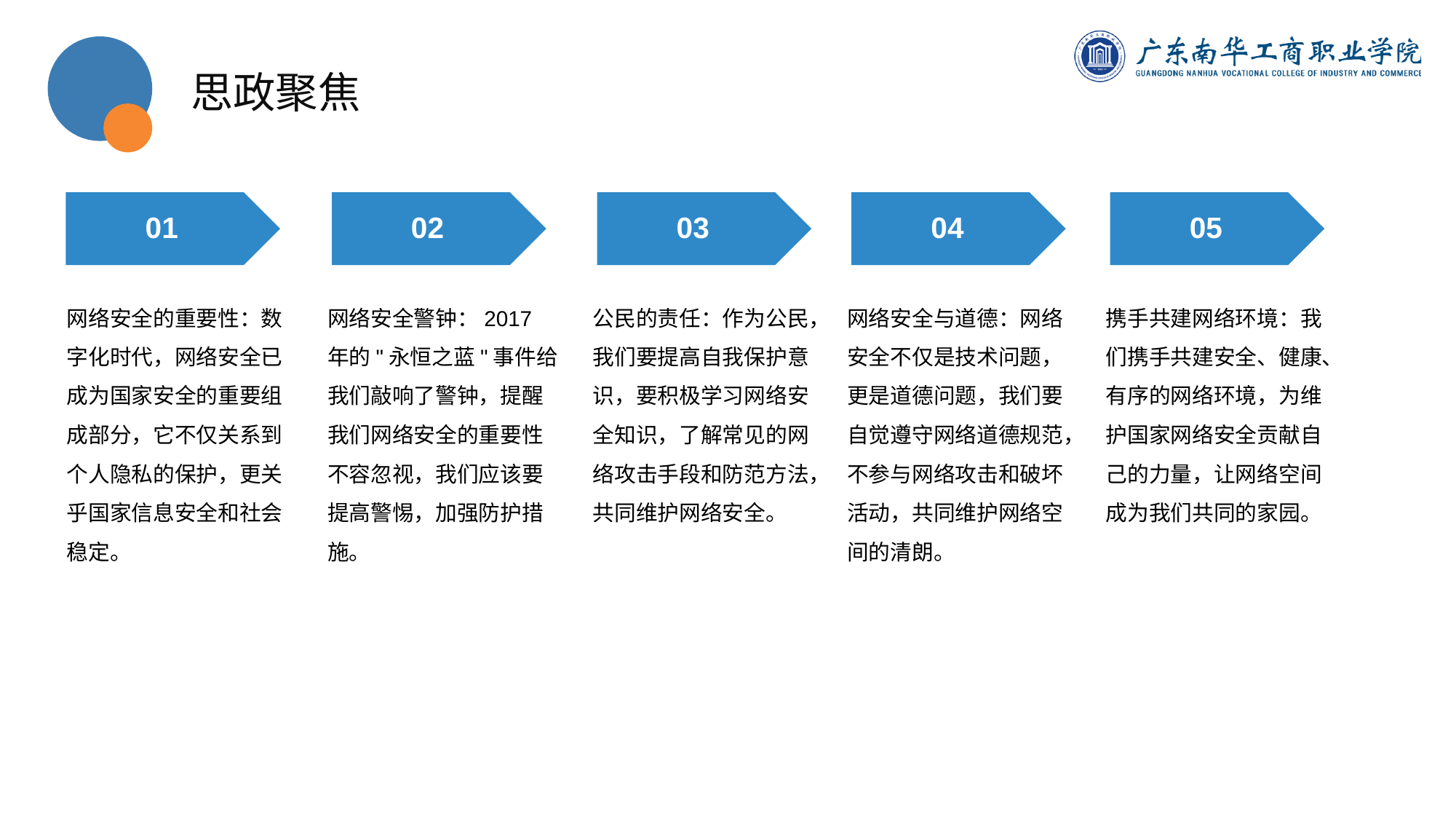

思政聚焦

01
02
03
04
05

网络安全的重要性：数字化时代，网络安全已成为国家安全的重要组成部分，它不仅关系到个人隐私的保护，更关乎国家信息安全和社会稳定。
网络安全警钟：2017年的"永恒之蓝"事件给我们敲响了警钟，提醒我们网络安全的重要性不容忽视，我们应该要提高警惕，加强防护措施。
公民的责任：作为公民，我们要提高自我保护意识，要积极学习网络安全知识，了解常见的网络攻击手段和防范方法，共同维护网络安全。
网络安全与道德：网络安全不仅是技术问题，更是道德问题，我们要自觉遵守网络道德规范，不参与网络攻击和破坏活动，共同维护网络空间的清朗。
携手共建网络环境：我们携手共建安全、健康、有序的网络环境，为维护国家网络安全贡献自己的力量，让网络空间成为我们共同的家园。